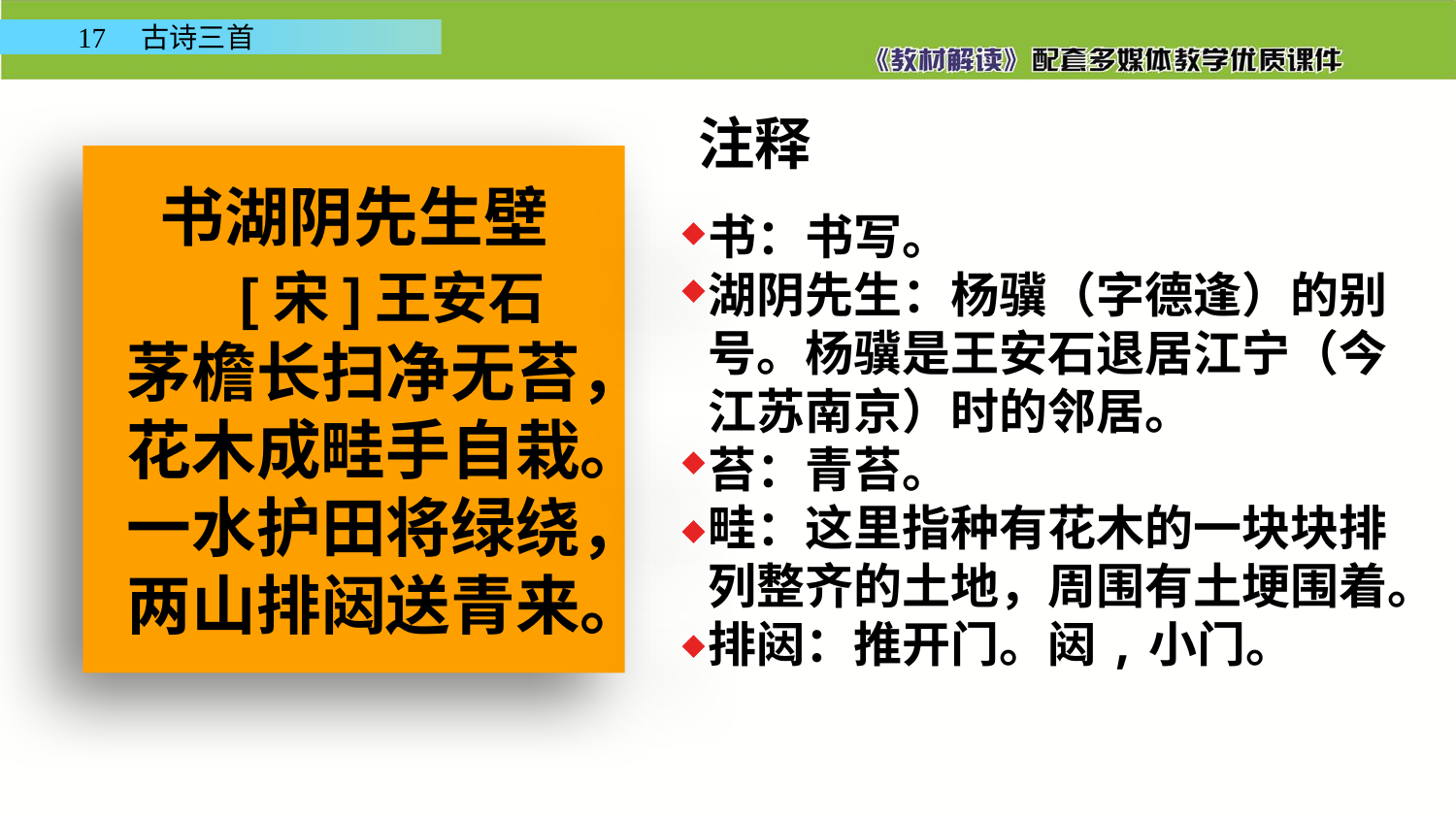

注释

书湖阴先生壁
  [宋]王安石
茅檐长扫净无苔，
花木成畦手自栽。
一水护田将绿绕，
两山排闼送青来。
书：书写。
湖阴先生：杨骥（字德逢）的别号。杨骥是王安石退居江宁（今江苏南京）时的邻居。
苔：青苔。
畦：这里指种有花木的一块块排列整齐的土地，周围有土埂围着。
排闼：推开门。闼,小门。